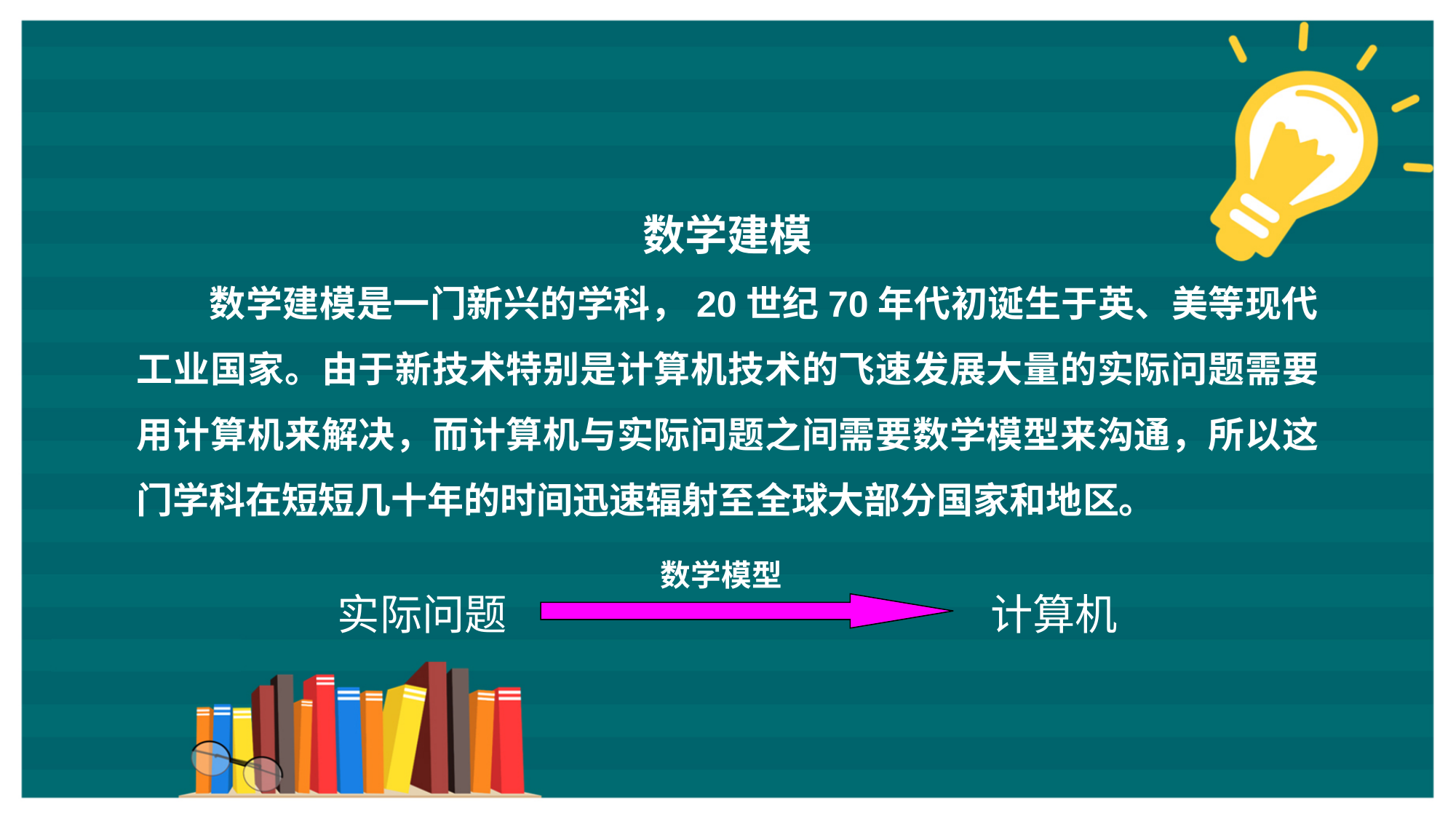

数学建模
数学建模是一门新兴的学科，20世纪70年代初诞生于英、美等现代工业国家。由于新技术特别是计算机技术的飞速发展大量的实际问题需要用计算机来解决，而计算机与实际问题之间需要数学模型来沟通，所以这门学科在短短几十年的时间迅速辐射至全球大部分国家和地区。

数学模型
实际问题
计算机